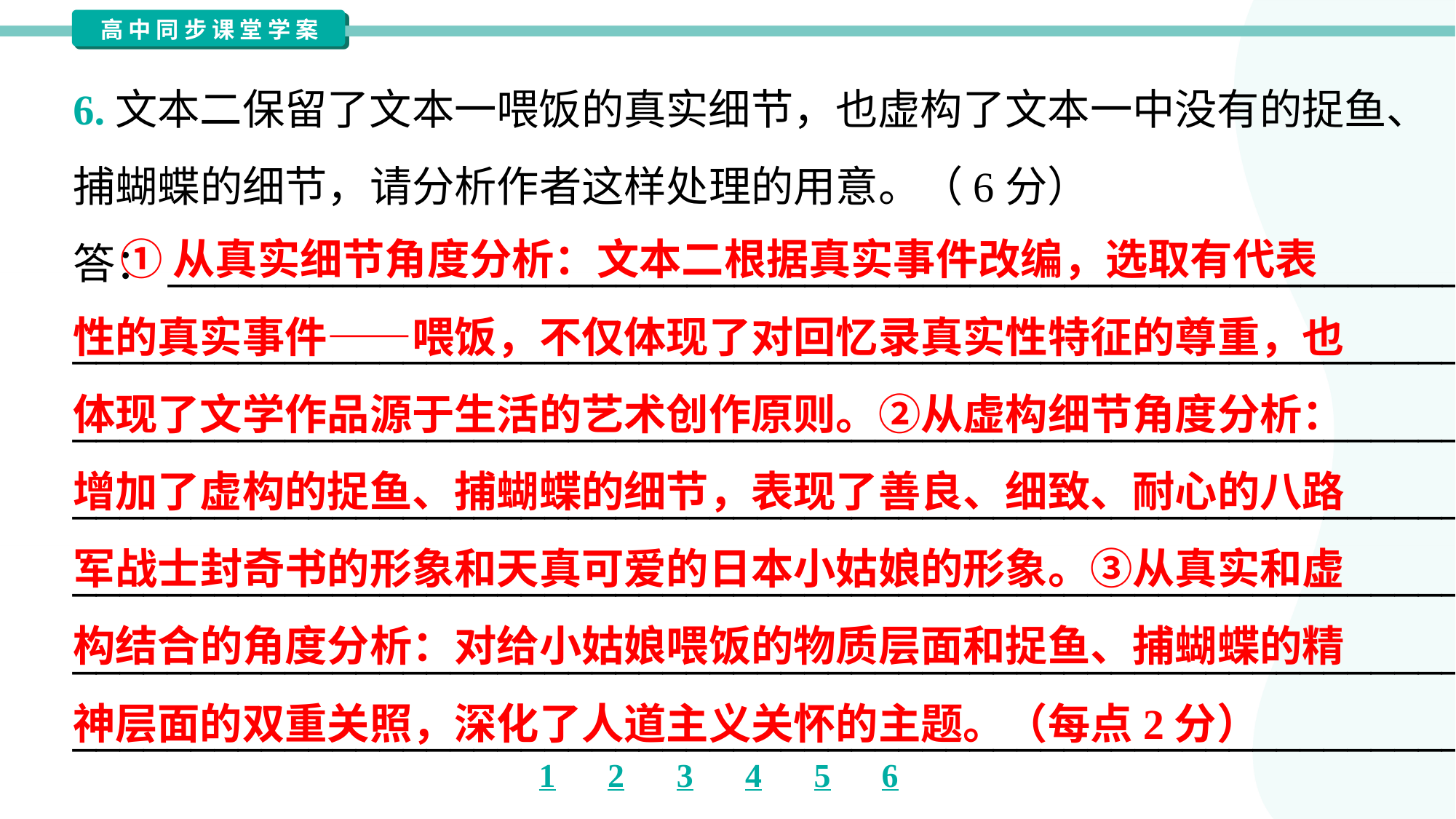

6.文本二保留了文本一喂饭的真实细节，也虚构了文本一中没有的捉鱼、
捕蝴蝶的细节，请分析作者这样处理的用意。（6分）
答：_________________________________________________________
_____________________________________________________________
_____________________________________________________________
_____________________________________________________________
_____________________________________________________________
_____________________________________________________________
_____________________________________________________________
     ①从真实细节角度分析：文本二根据真实事件改编，选取有代表
性的真实事件——喂饭，不仅体现了对回忆录真实性特征的尊重，也
体现了文学作品源于生活的艺术创作原则。②从虚构细节角度分析：
增加了虚构的捉鱼、捕蝴蝶的细节，表现了善良、细致、耐心的八路
军战士封奇书的形象和天真可爱的日本小姑娘的形象。③从真实和虚
构结合的角度分析：对给小姑娘喂饭的物质层面和捉鱼、捕蝴蝶的精
神层面的双重关照，深化了人道主义关怀的主题。（每点2分）